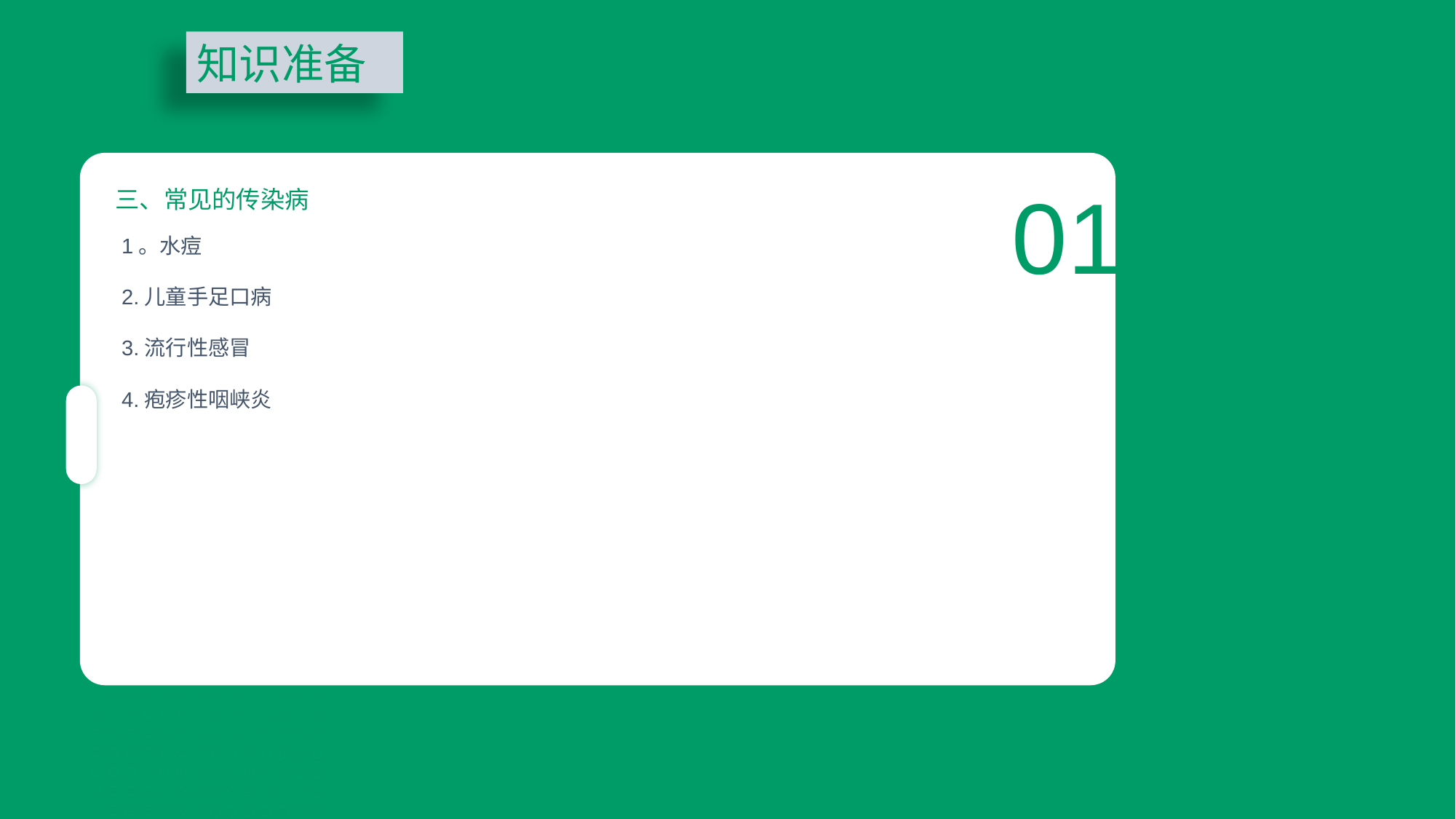

知识准备

01
三、常见的传染病

 1。水痘
 2.儿童手足口病
 3.流行性感冒
 4.疱疹性咽峡炎